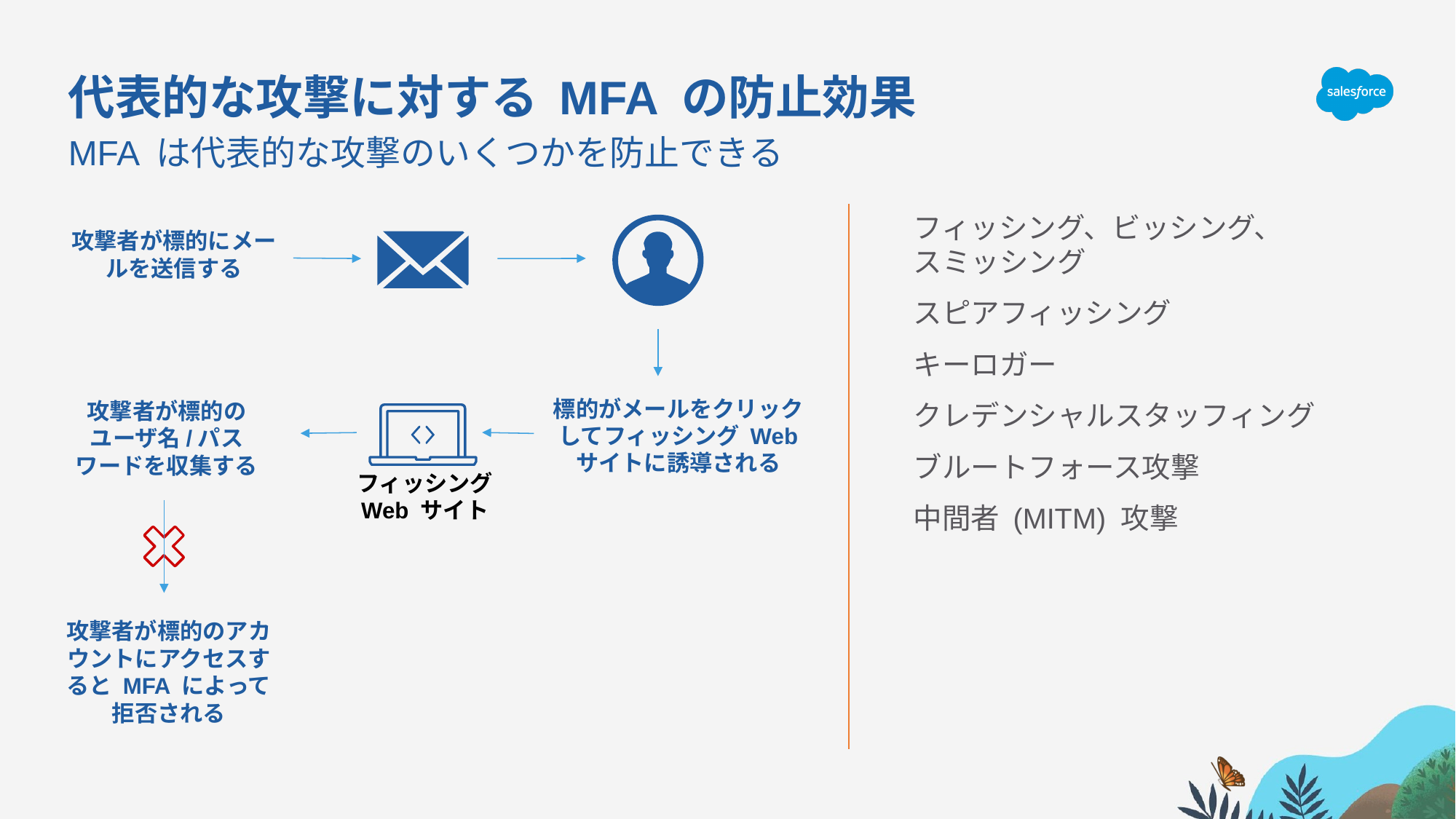

代表的な攻撃に対する MFA の防止効果
MFA は代表的な攻撃のいくつかを防止できる
フィッシング、ビッシング、
スミッシング
スピアフィッシング
キーロガー
クレデンシャルスタッフィング
ブルートフォース攻撃
中間者 (MITM) 攻撃

攻撃者が標的にメールを送信する

標的がメールをクリックしてフィッシング Web サイトに誘導される
攻撃者が標的のユーザ名/パスワードを収集する

フィッシング Web サイト

攻撃者が標的のアカウントにアクセスすると MFA によって拒否される